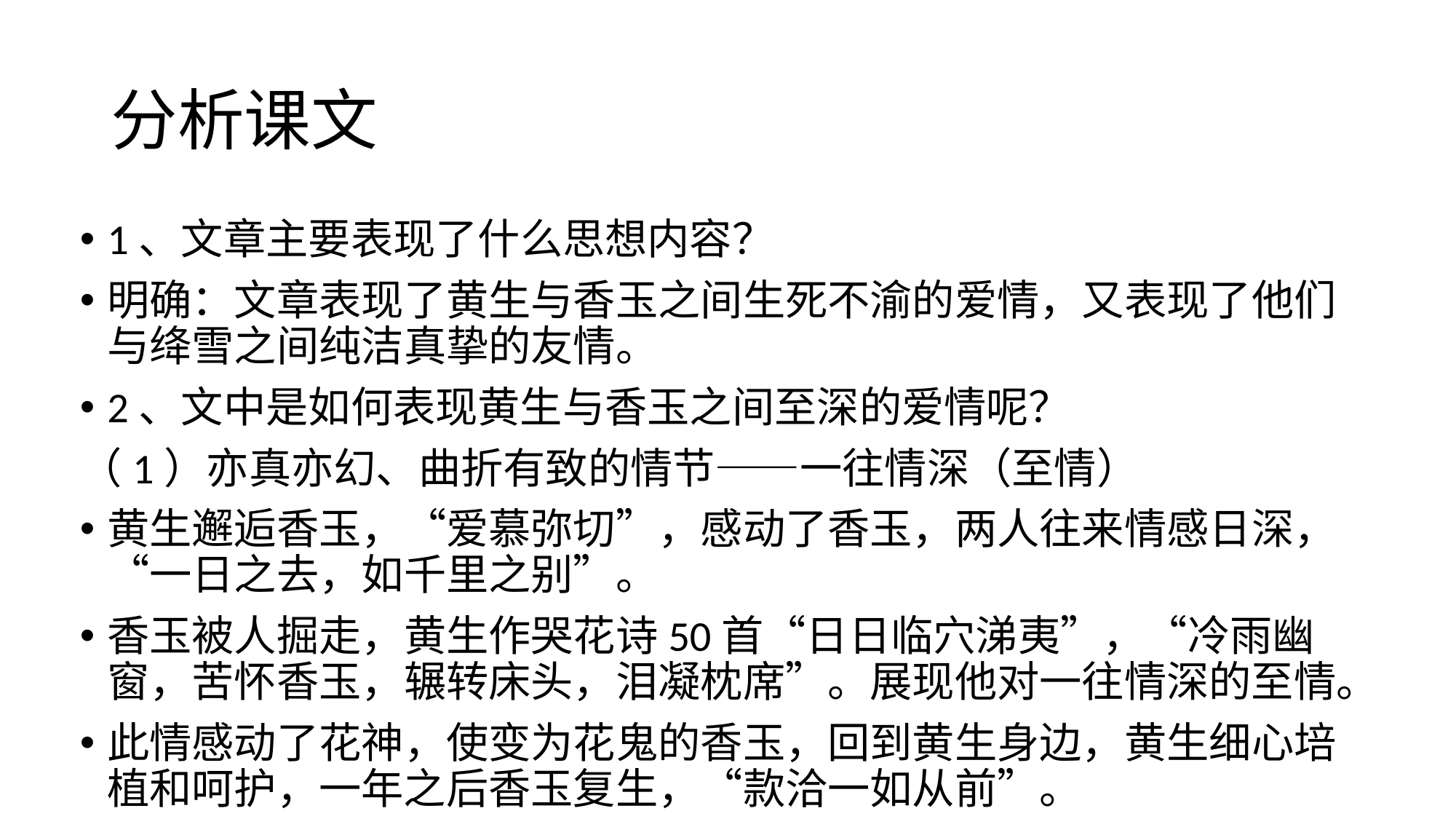

# 分析课文
1、文章主要表现了什么思想内容？
明确：文章表现了黄生与香玉之间生死不渝的爱情，又表现了他们与绛雪之间纯洁真挚的友情。
2、文中是如何表现黄生与香玉之间至深的爱情呢？
（1）亦真亦幻、曲折有致的情节——一往情深（至情）
黄生邂逅香玉，“爱慕弥切”，感动了香玉，两人往来情感日深，“一日之去，如千里之别”。
香玉被人掘走，黄生作哭花诗50首“日日临穴涕夷”，“冷雨幽窗，苦怀香玉，辗转床头，泪凝枕席”。展现他对一往情深的至情。
此情感动了花神，使变为花鬼的香玉，回到黄生身边，黄生细心培植和呵护，一年之后香玉复生，“款洽一如从前”。